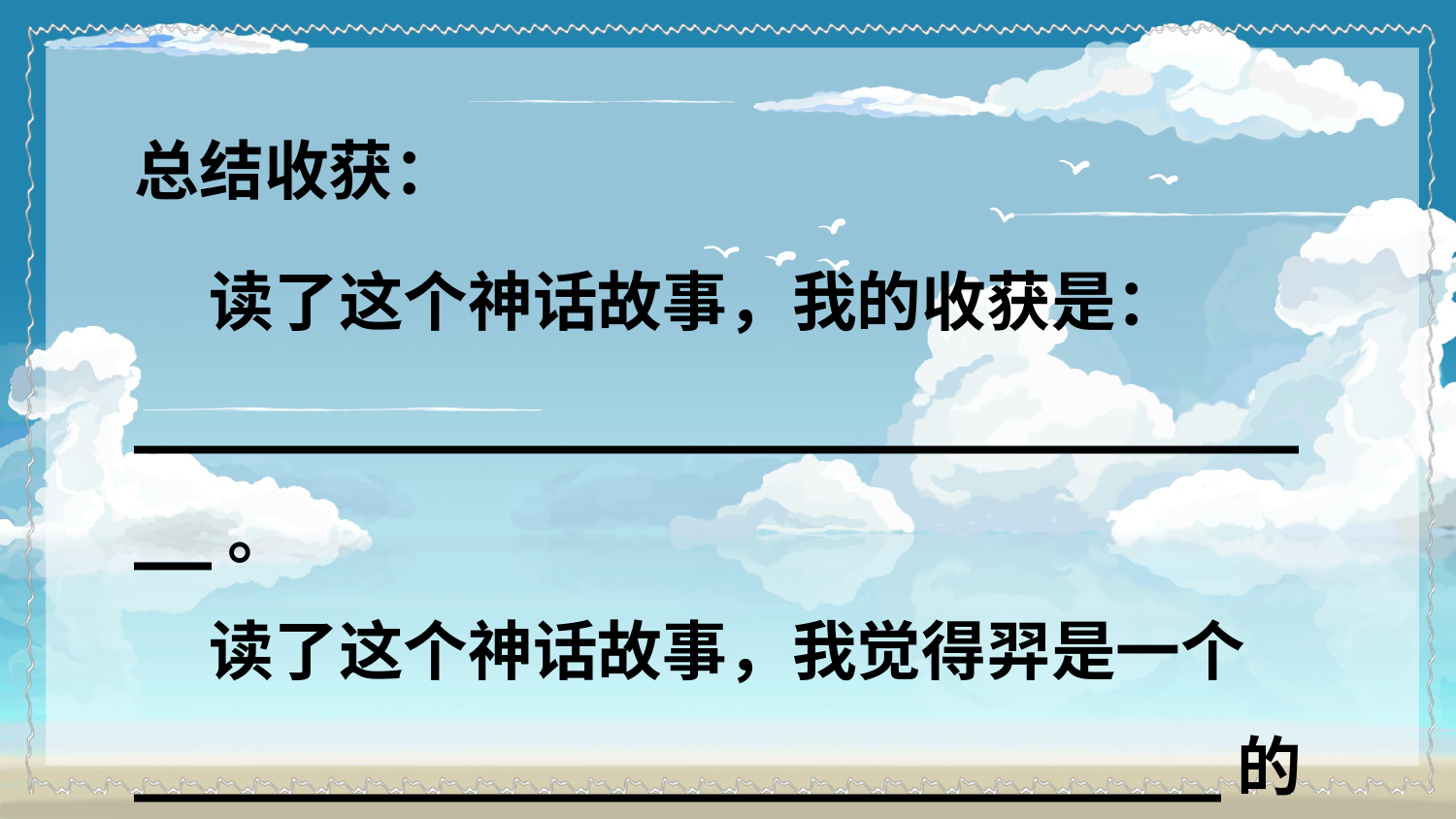

总结收获：
    读了这个神话故事，我的收获是：________________________________。
    读了这个神话故事，我觉得羿是一个____________________________的人。